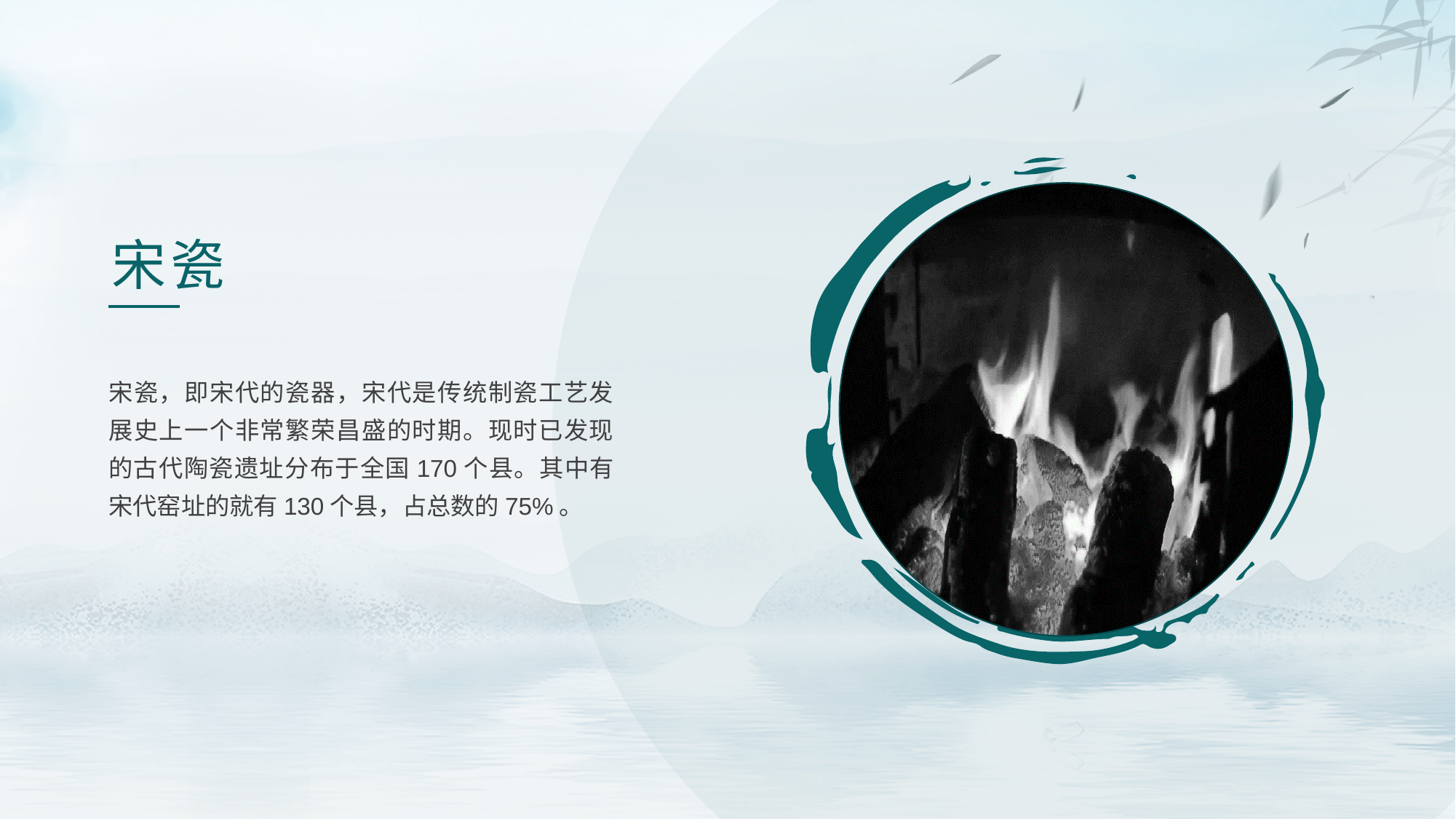

宋瓷
宋瓷，即宋代的瓷器，宋代是传统制瓷工艺发展史上一个非常繁荣昌盛的时期。现时已发现的古代陶瓷遗址分布于全国170个县。其中有宋代窑址的就有130个县，占总数的75%。